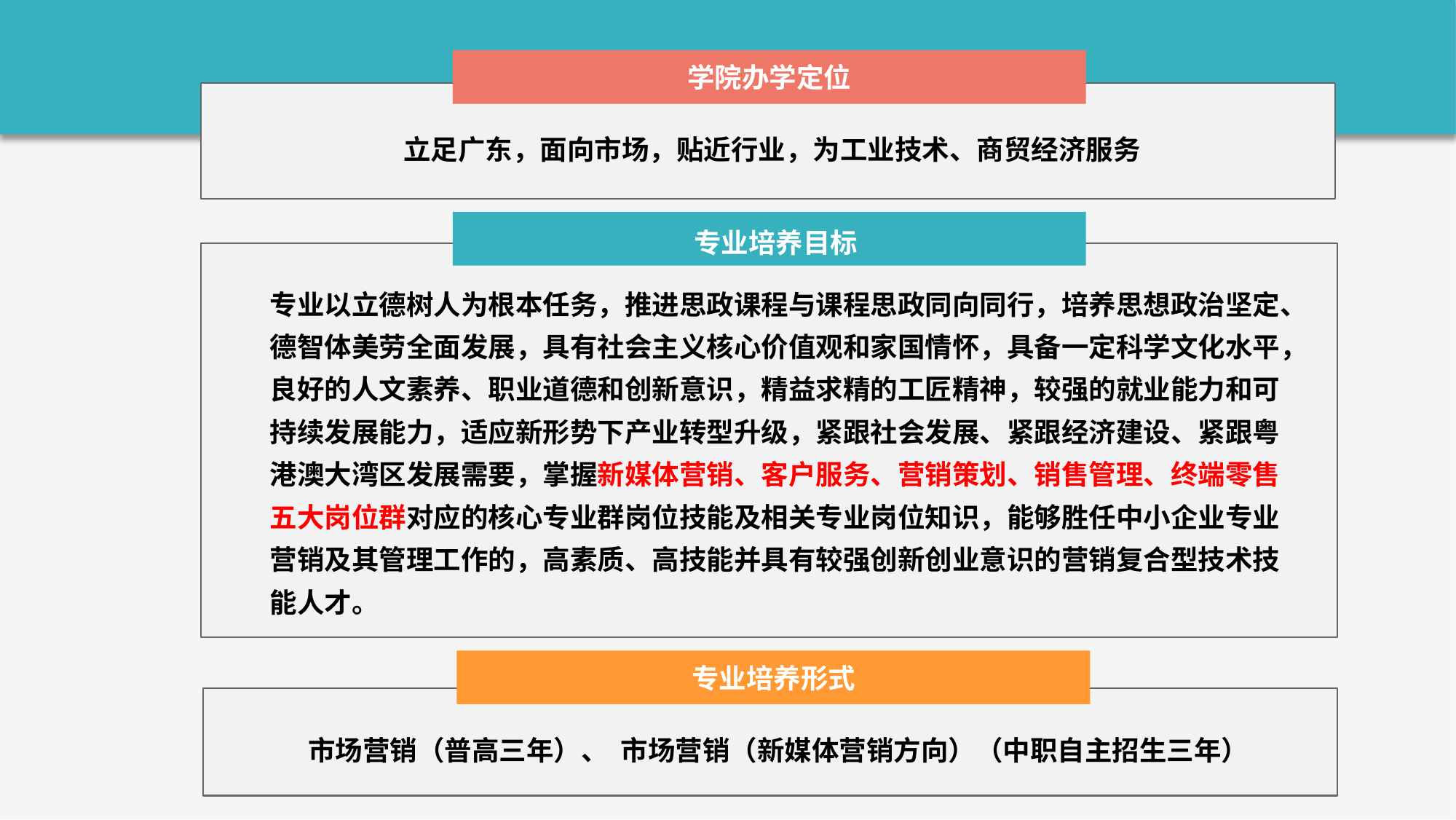

学院办学定位

立足广东，面向市场，贴近行业，为工业技术、商贸经济服务
 专业培养目标

专业以立德树人为根本任务，推进思政课程与课程思政同向同行，培养思想政治坚定、德智体美劳全面发展，具有社会主义核心价值观和家国情怀，具备一定科学文化水平，良好的人文素养、职业道德和创新意识，精益求精的工匠精神，较强的就业能力和可持续发展能力，适应新形势下产业转型升级，紧跟社会发展、紧跟经济建设、紧跟粤港澳大湾区发展需要，掌握新媒体营销、客户服务、营销策划、销售管理、终端零售五大岗位群对应的核心专业群岗位技能及相关专业岗位知识，能够胜任中小企业专业营销及其管理工作的，高素质、高技能并具有较强创新创业意识的营销复合型技术技能人才。
专业培养形式

市场营销（普高三年）、  市场营销（新媒体营销方向）（中职自主招生三年）